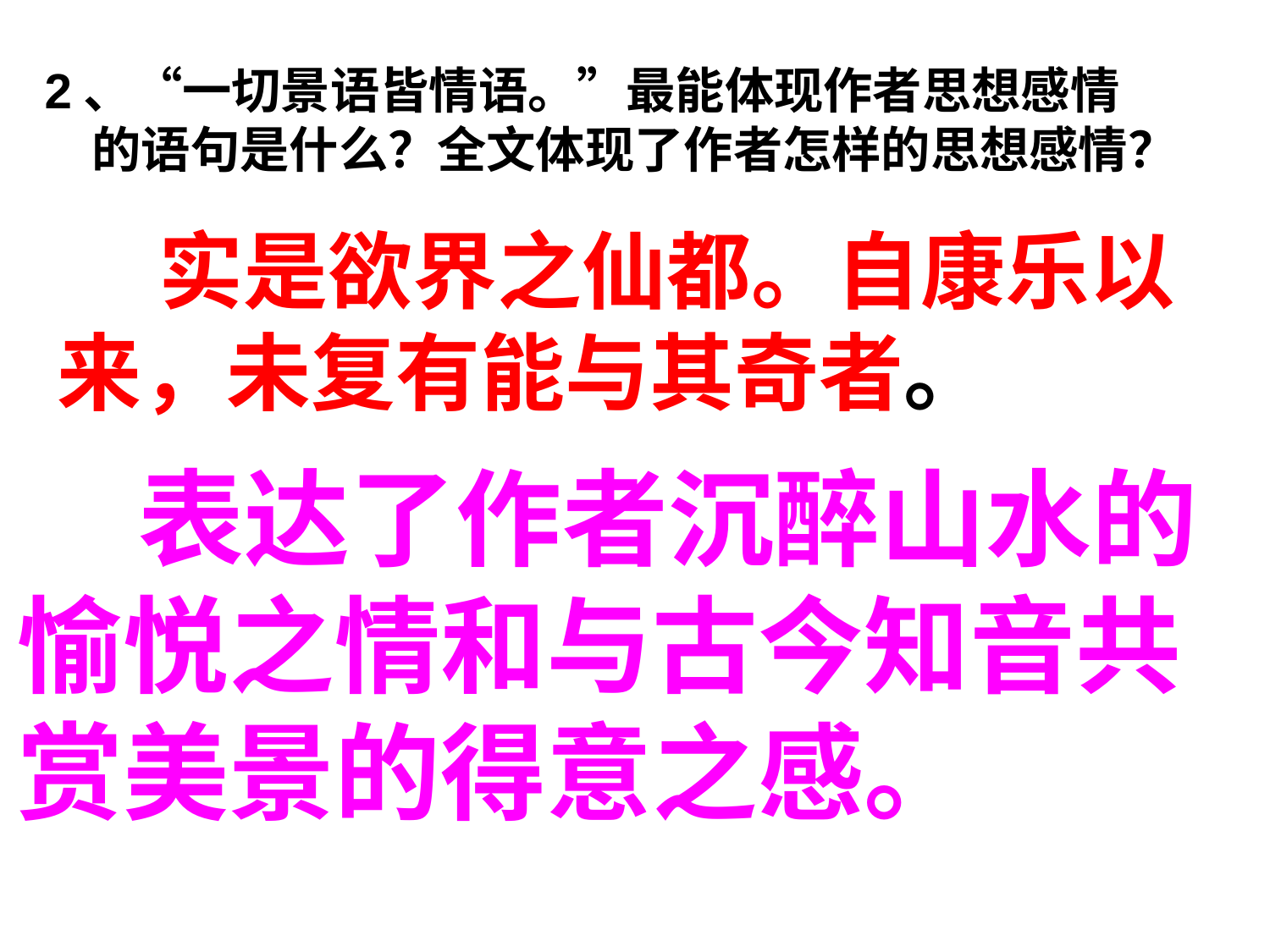

2、“一切景语皆情语。”最能体现作者思想感情的语句是什么？全文体现了作者怎样的思想感情？

      实是欲界之仙都。自康乐以来，未复有能与其奇者。
    表达了作者沉醉山水的愉悦之情和与古今知音共赏美景的得意之感。